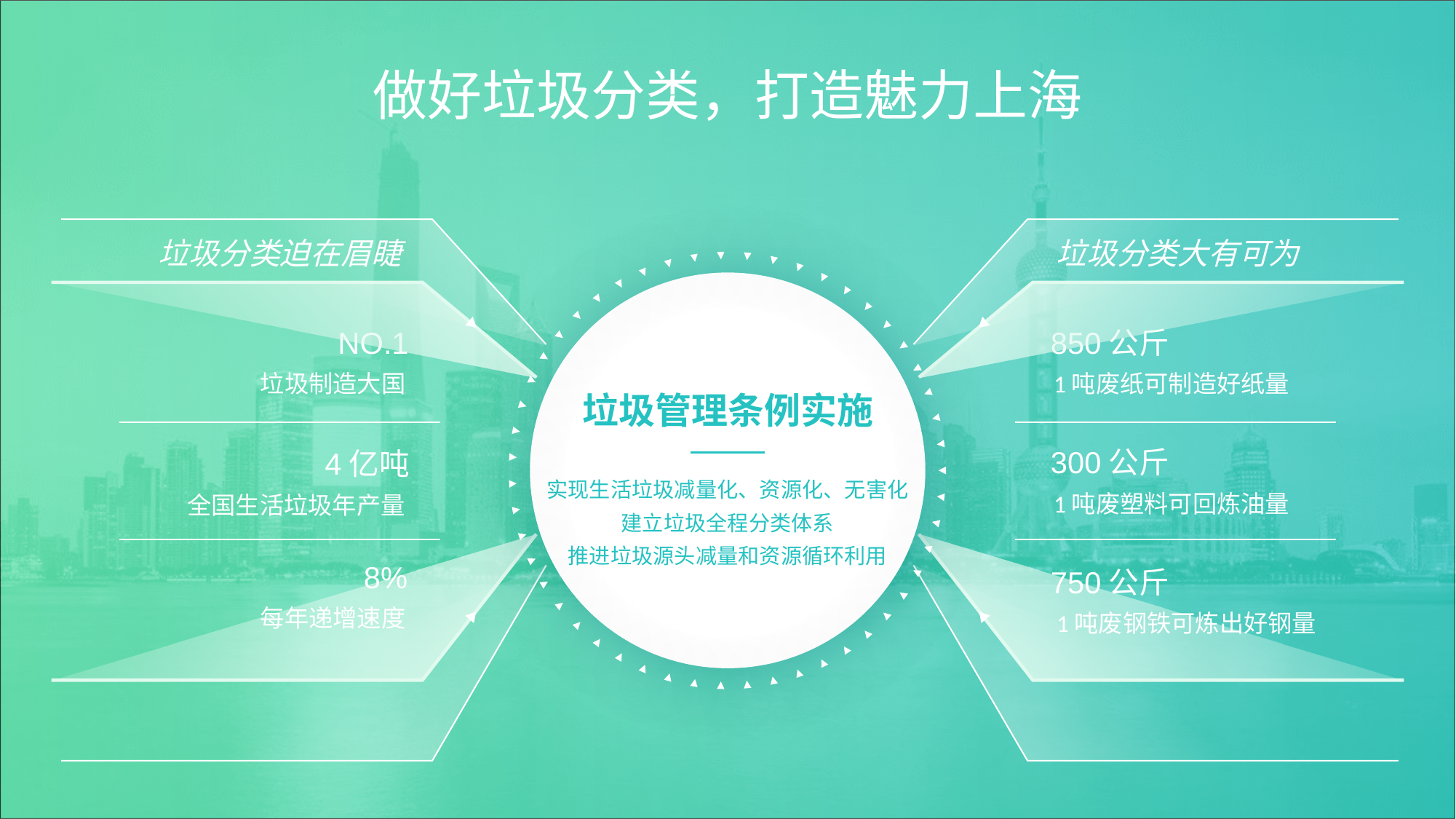

做好垃圾分类，打造魅力上海

垃圾分类迫在眉睫
垃圾分类大有可为

NO.1
垃圾制造大国
4亿吨
全国生活垃圾年产量
8%
每年递增速度
850公斤
1吨废纸可制造好纸量
垃圾管理条例实施

300公斤
1吨废塑料可回炼油量
实现生活垃圾减量化、资源化、无害化
建立垃圾全程分类体系
推进垃圾源头减量和资源循环利用

750公斤
1吨废钢铁可炼出好钢量